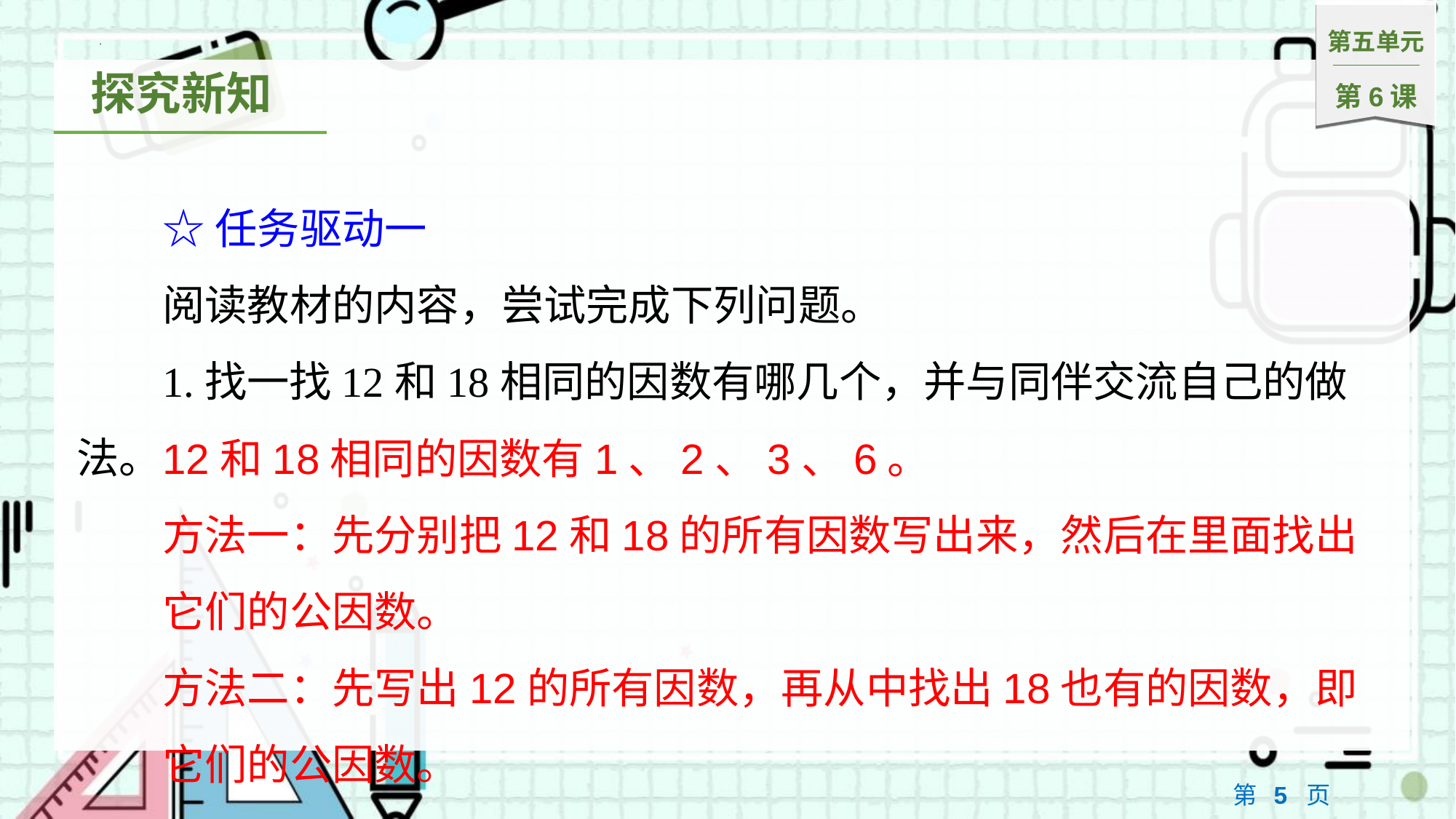

☆任务驱动一
阅读教材的内容，尝试完成下列问题。
1.找一找12和18相同的因数有哪几个，并与同伴交流自己的做法。
12和18相同的因数有1、2、3、6。
方法一：先分别把12和18的所有因数写出来，然后在里面找出它们的公因数。
方法二：先写出12的所有因数，再从中找出18也有的因数，即它们的公因数。